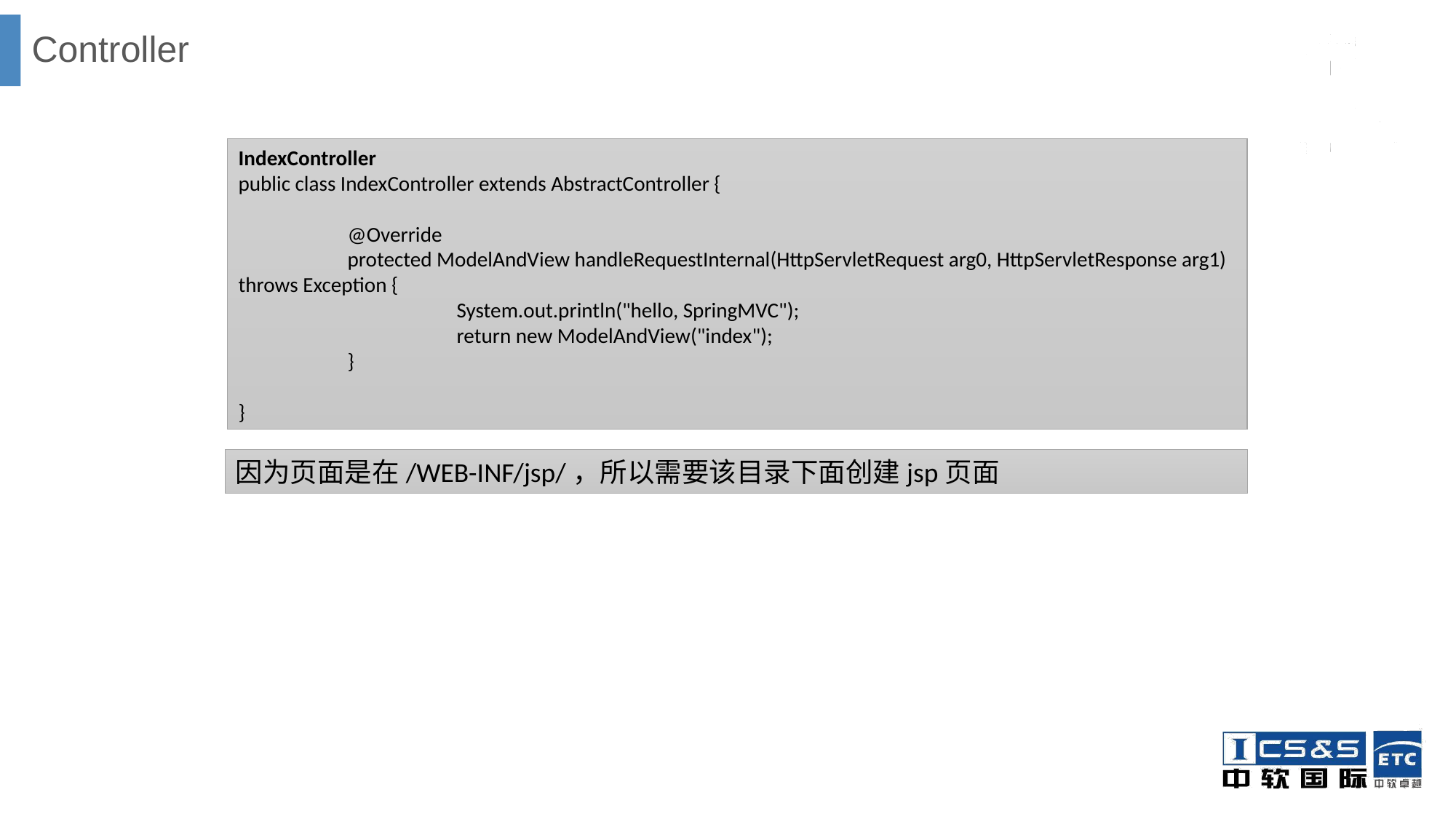

# Controller
IndexController
public class IndexController extends AbstractController {

	@Override
	protected ModelAndView handleRequestInternal(HttpServletRequest arg0, HttpServletResponse arg1) throws Exception {
		System.out.println("hello, SpringMVC");
		return new ModelAndView("index");
	}

}
因为页面是在/WEB-INF/jsp/，所以需要该目录下面创建jsp页面